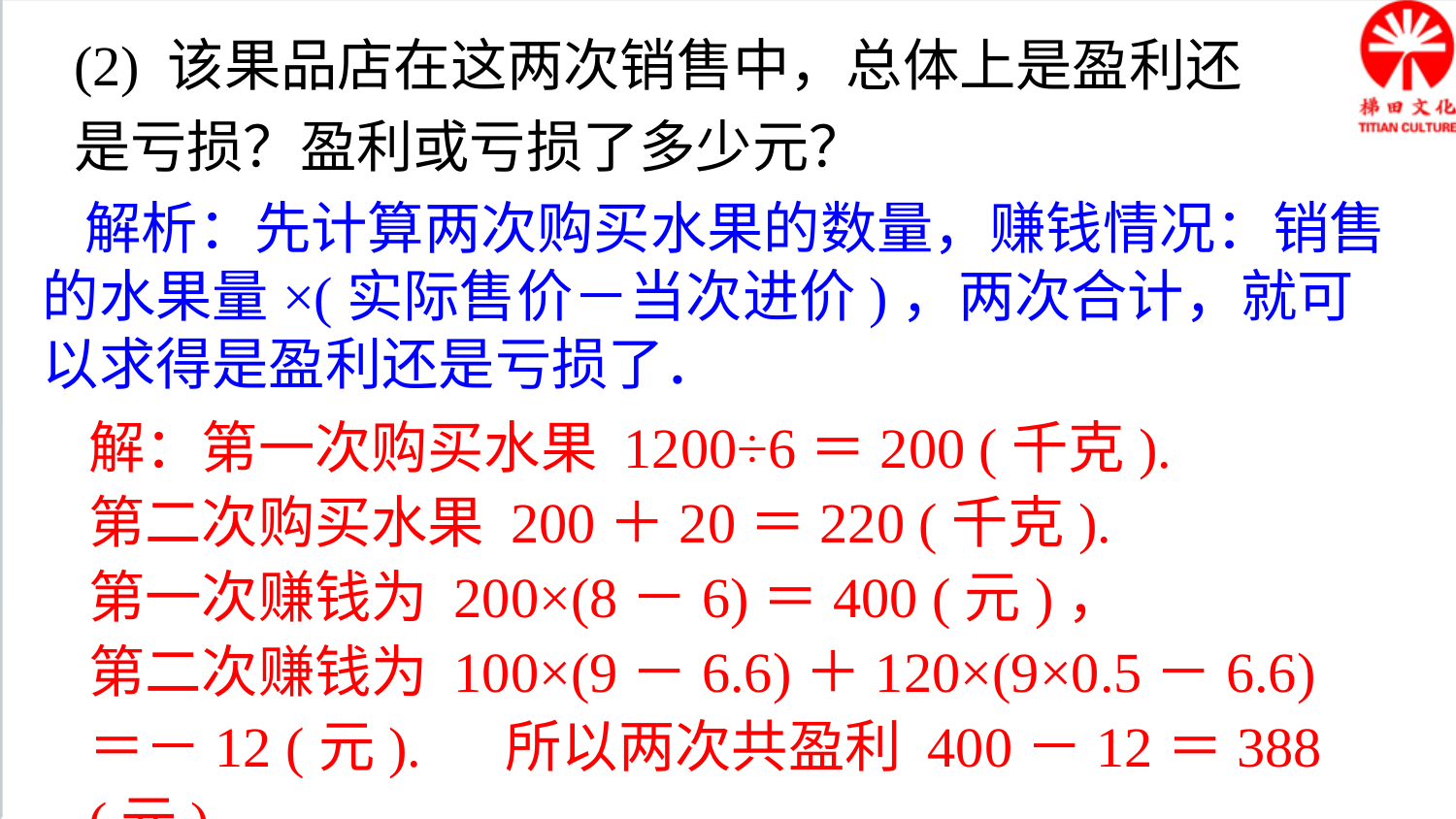

(2) 该果品店在这两次销售中，总体上是盈利还
是亏损？盈利或亏损了多少元？
解析：先计算两次购买水果的数量，赚钱情况：销售的水果量×(实际售价－当次进价)，两次合计，就可以求得是盈利还是亏损了．
解：第一次购买水果 1200÷6＝200 (千克).
第二次购买水果 200＋20＝220 (千克).
第一次赚钱为 200×(8－6)＝400 (元)，
第二次赚钱为 100×(9－6.6)＋120×(9×0.5－6.6)
＝－12 (元).     所以两次共盈利 400－12＝388 (元).